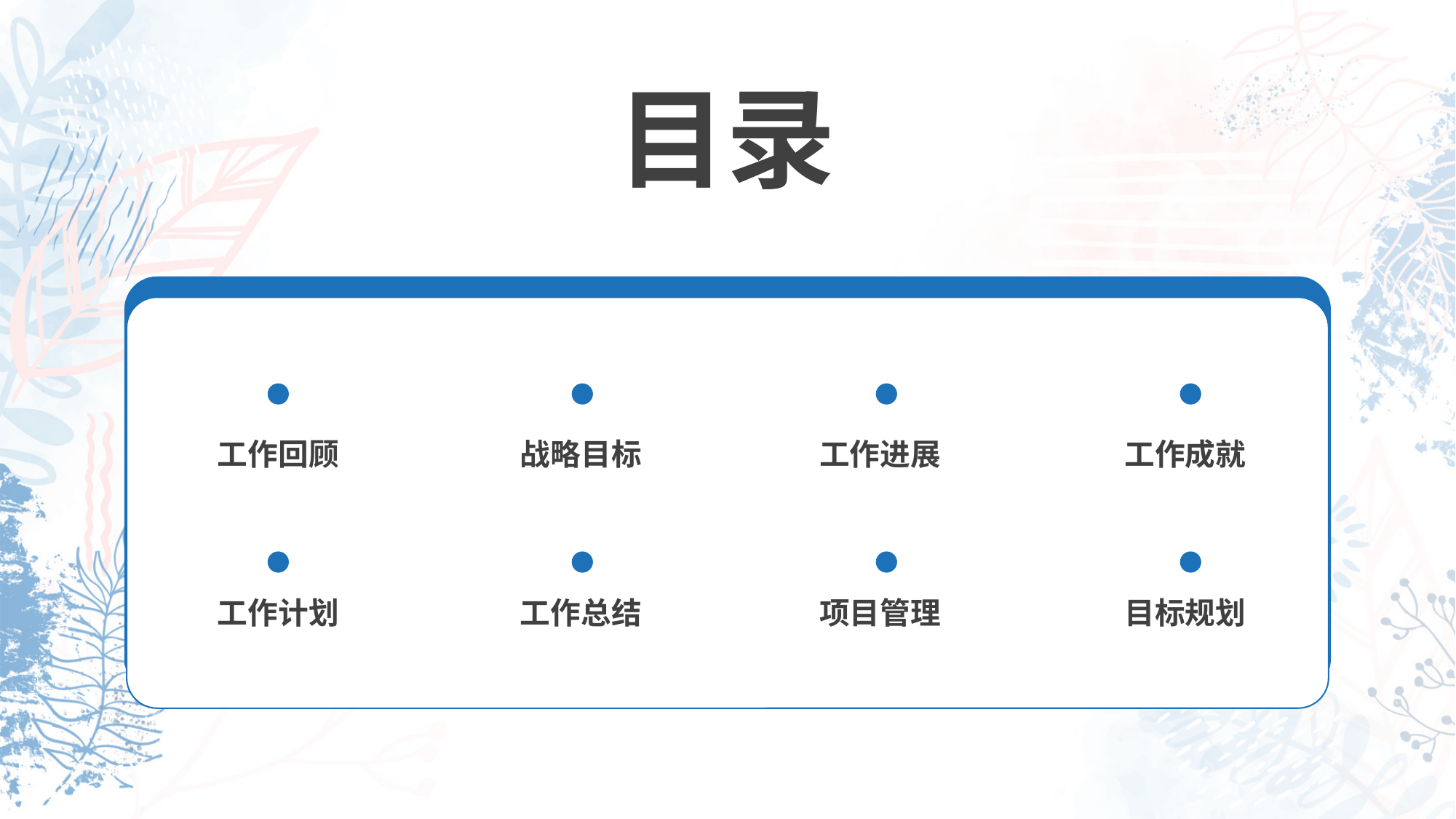

目录

工作回顾
战略目标
工作进展
工作成就

工作计划
工作总结
项目管理
目标规划